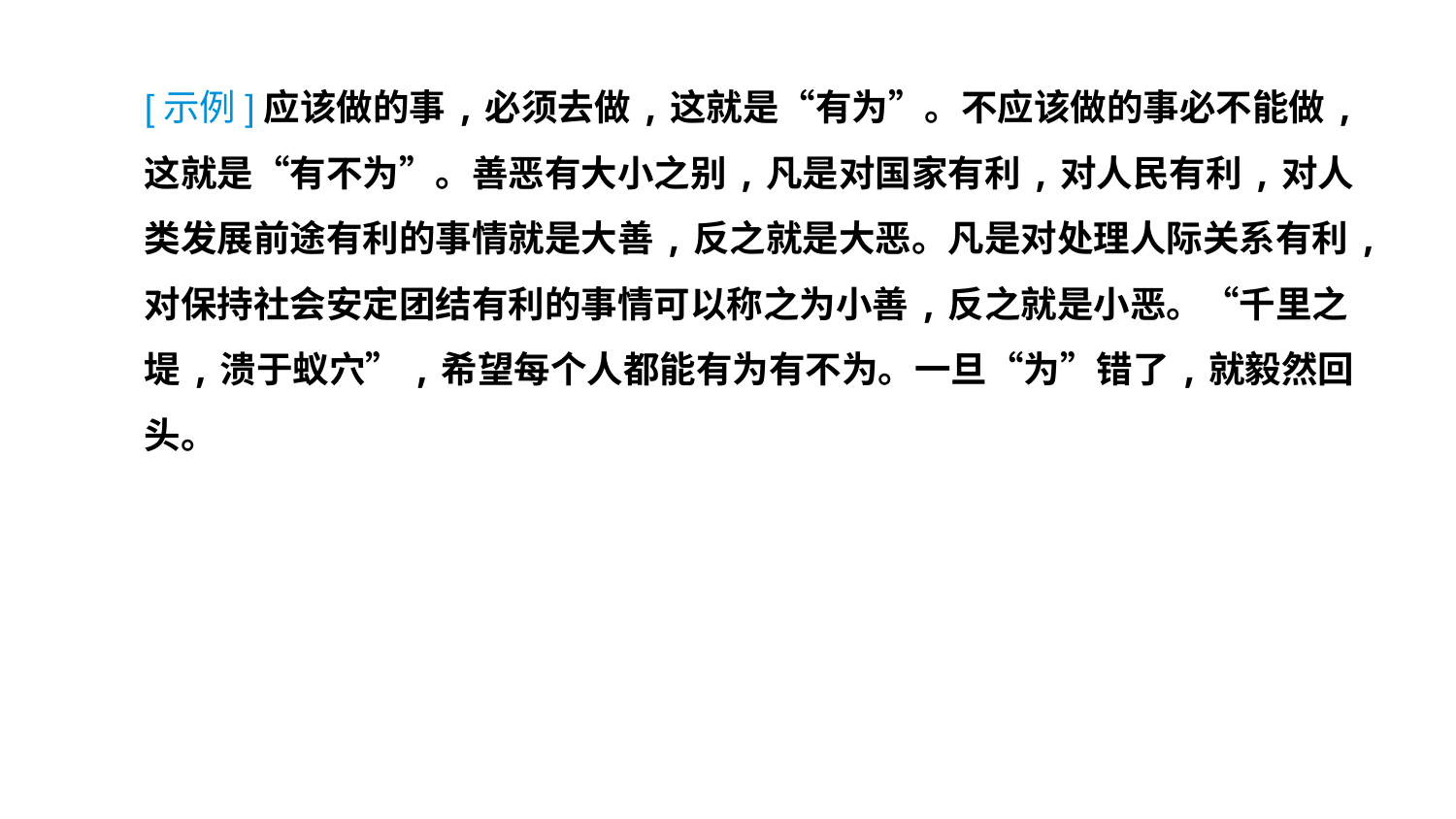

[示例]应该做的事,必须去做,这就是“有为”。不应该做的事必不能做,这就是“有不为”。善恶有大小之别,凡是对国家有利,对人民有利,对人类发展前途有利的事情就是大善,反之就是大恶。凡是对处理人际关系有利,对保持社会安定团结有利的事情可以称之为小善,反之就是小恶。“千里之堤,溃于蚁穴”,希望每个人都能有为有不为。一旦“为”错了,就毅然回头。